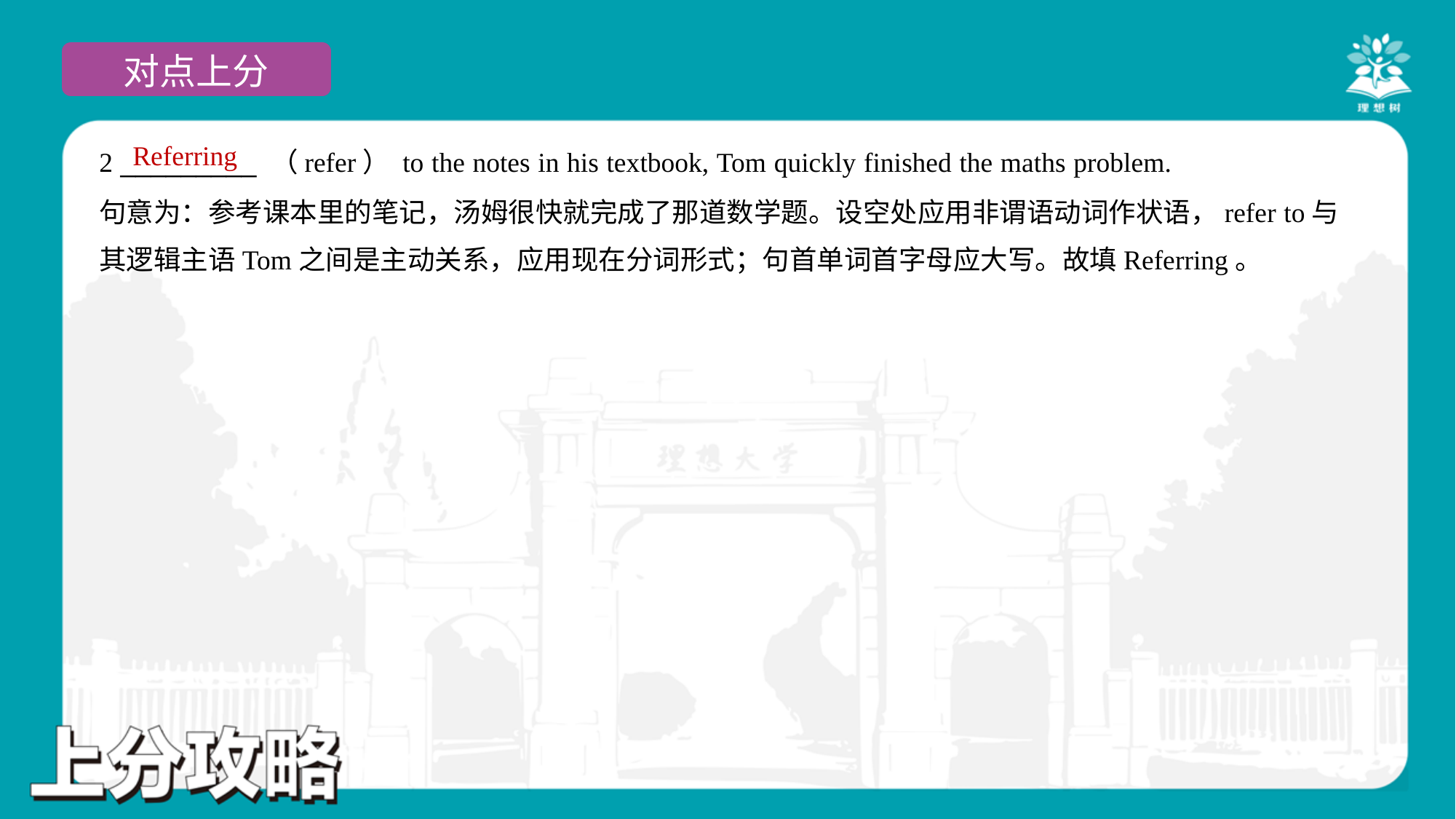

Referring
2 _________ （refer） to the notes in his textbook, Tom quickly finished the maths problem.
句意为：参考课本里的笔记，汤姆很快就完成了那道数学题。设空处应用非谓语动词作状语，refer to与
其逻辑主语Tom之间是主动关系，应用现在分词形式；句首单词首字母应大写。故填Referring。